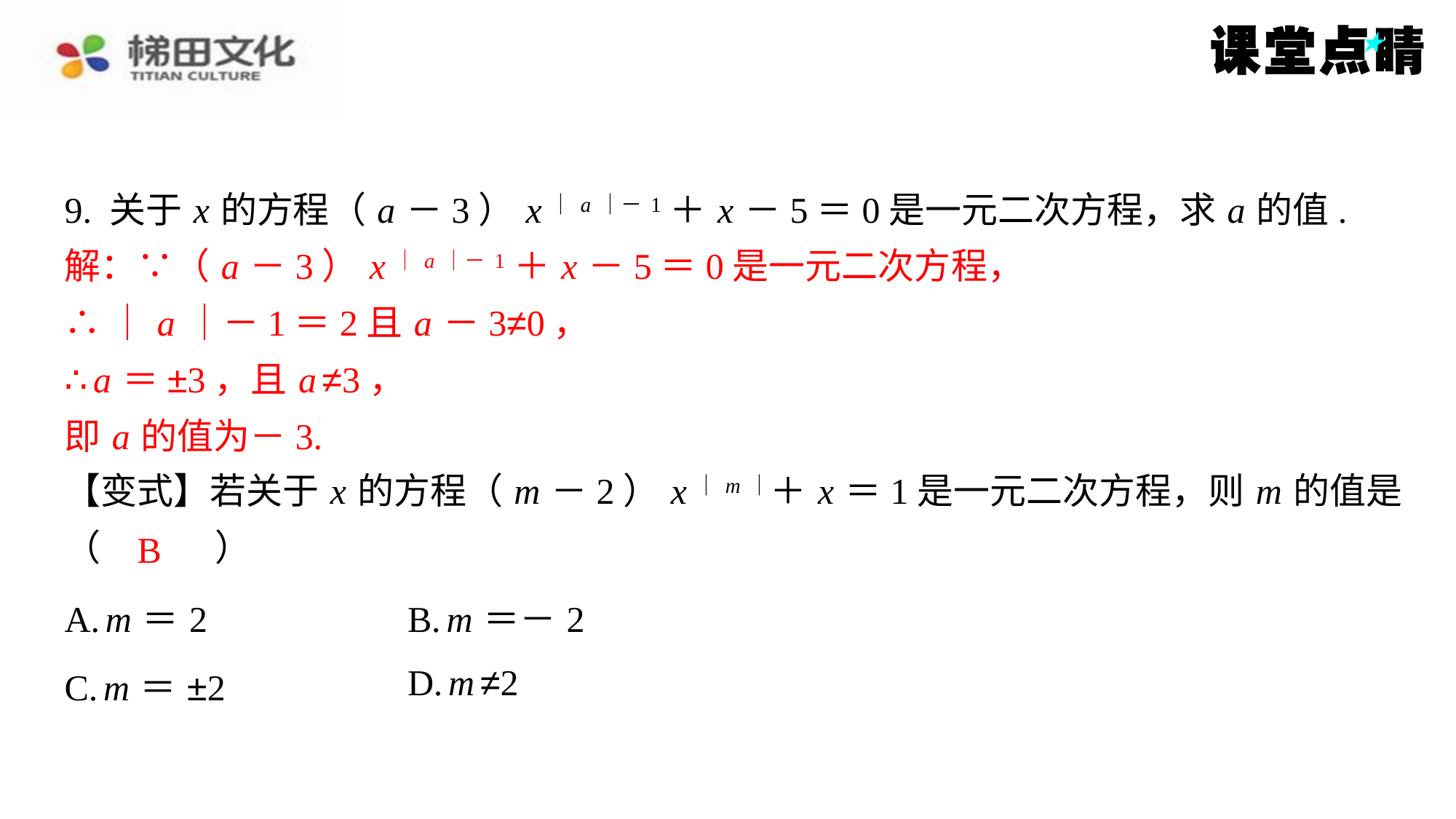

9. 关于 x 的方程（ a －3） x｜ a｜－1＋ x －5＝0是一元二次方程，求 a 的值.
解：∵（ a －3） x｜ a｜－1＋ x －5＝0是一元二次方程，
∴｜ a ｜－1＝2且 a －3≠0，
∴ a ＝±3，且 a ≠3，
即 a 的值为－3.
【变式】若关于 x 的方程（ m －2） x｜ m｜＋ x ＝1是一元二次方程，则 m 的值是
（　B　）
解：∵（ a －3） x｜ a｜－1＋ x －5＝0是一元二次方程，
∴｜ a ｜－1＝2且 a －3≠0，
∴ a ＝±3，且 a ≠3，
即 a 的值为－3.
B
| A. m ＝2 | B. m ＝－2 |
| --- | --- |
| C. m ＝±2 | D. m ≠2 |